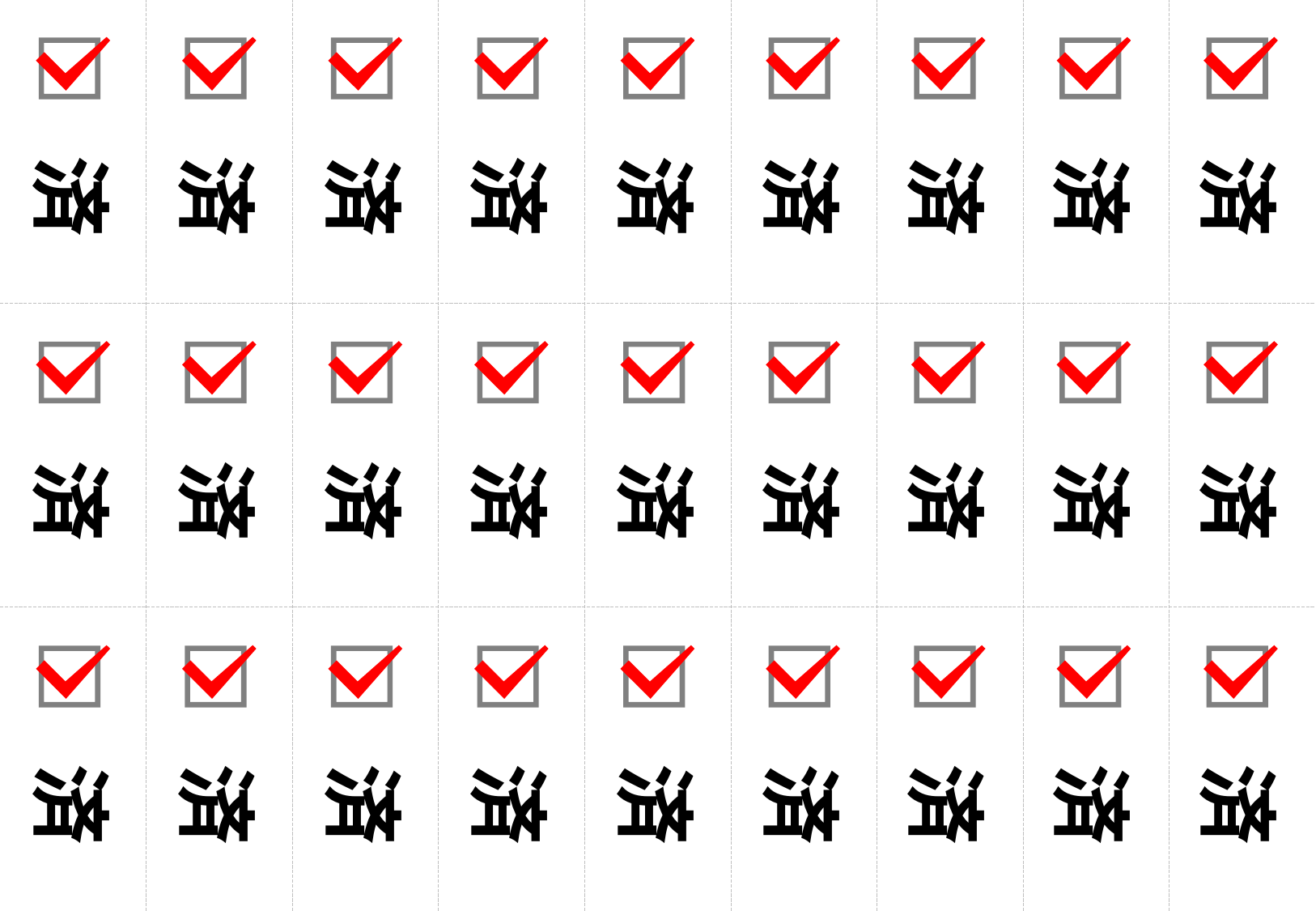

済
済
済
済
済
済
済
済
済

済
済
済
済
済
済
済
済
済

済
済
済
済
済
済
済
済
済